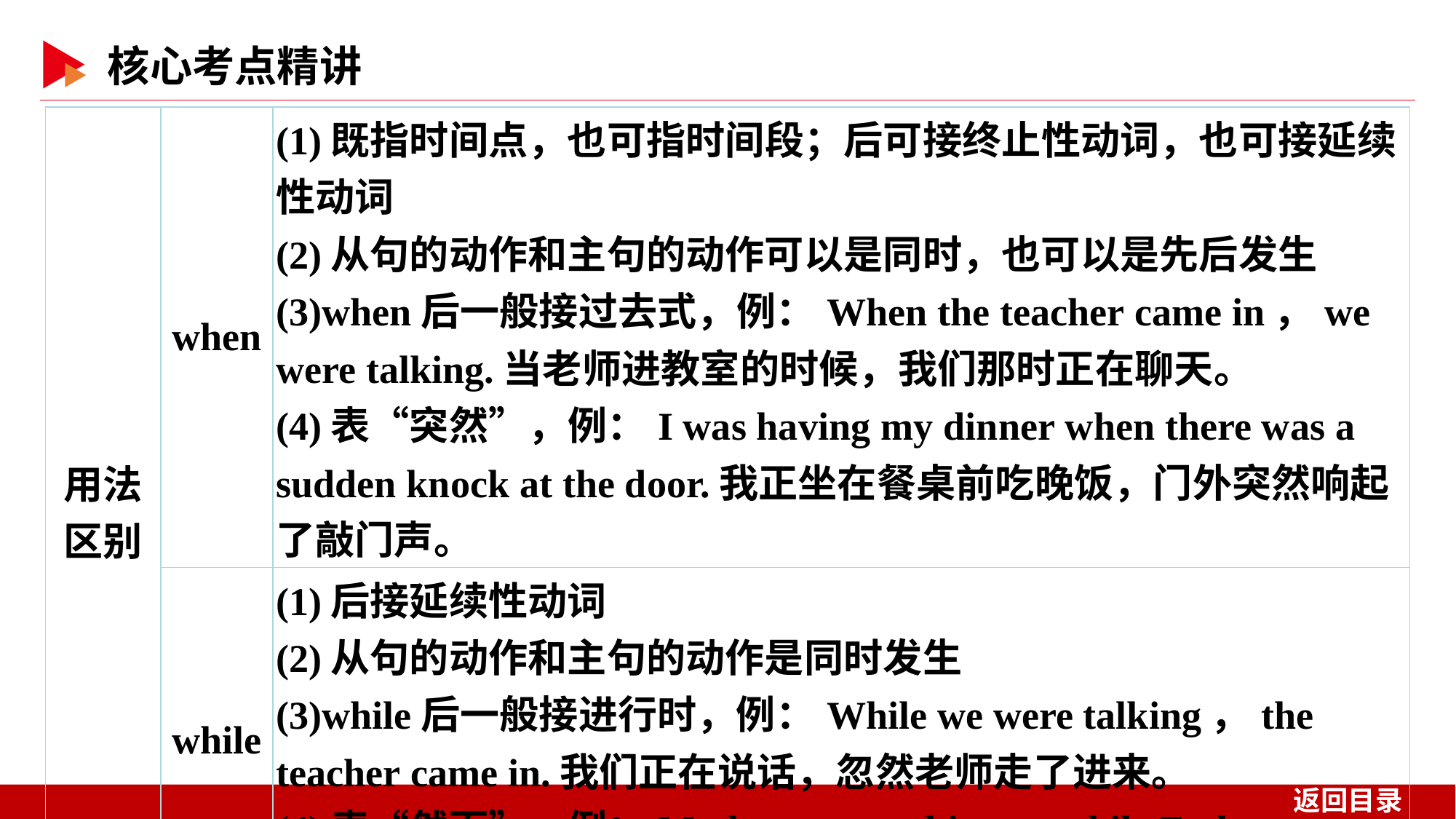

| 用法区别 | when | (1)既指时间点，也可指时间段；后可接终止性动词，也可接延续性动词 (2)从句的动作和主句的动作可以是同时，也可以是先后发生 (3)when后一般接过去式，例：When the teacher came in，we were talking.当老师进教室的时候，我们那时正在聊天。 (4)表“突然”，例：I was having my dinner when there was a sudden knock at the door.我正坐在餐桌前吃晚饭，门外突然响起了敲门声。 |
| --- | --- | --- |
|  | while | (1)后接延续性动词 (2)从句的动作和主句的动作是同时发生 (3)while后一般接进行时，例：While we were talking，the teacher came in.我们正在说话，忽然老师走了进来。 (4)表“然而”，例：Mother was cooking，while Father was watching TV.母亲正在做饭，而父亲正在看电视。 |